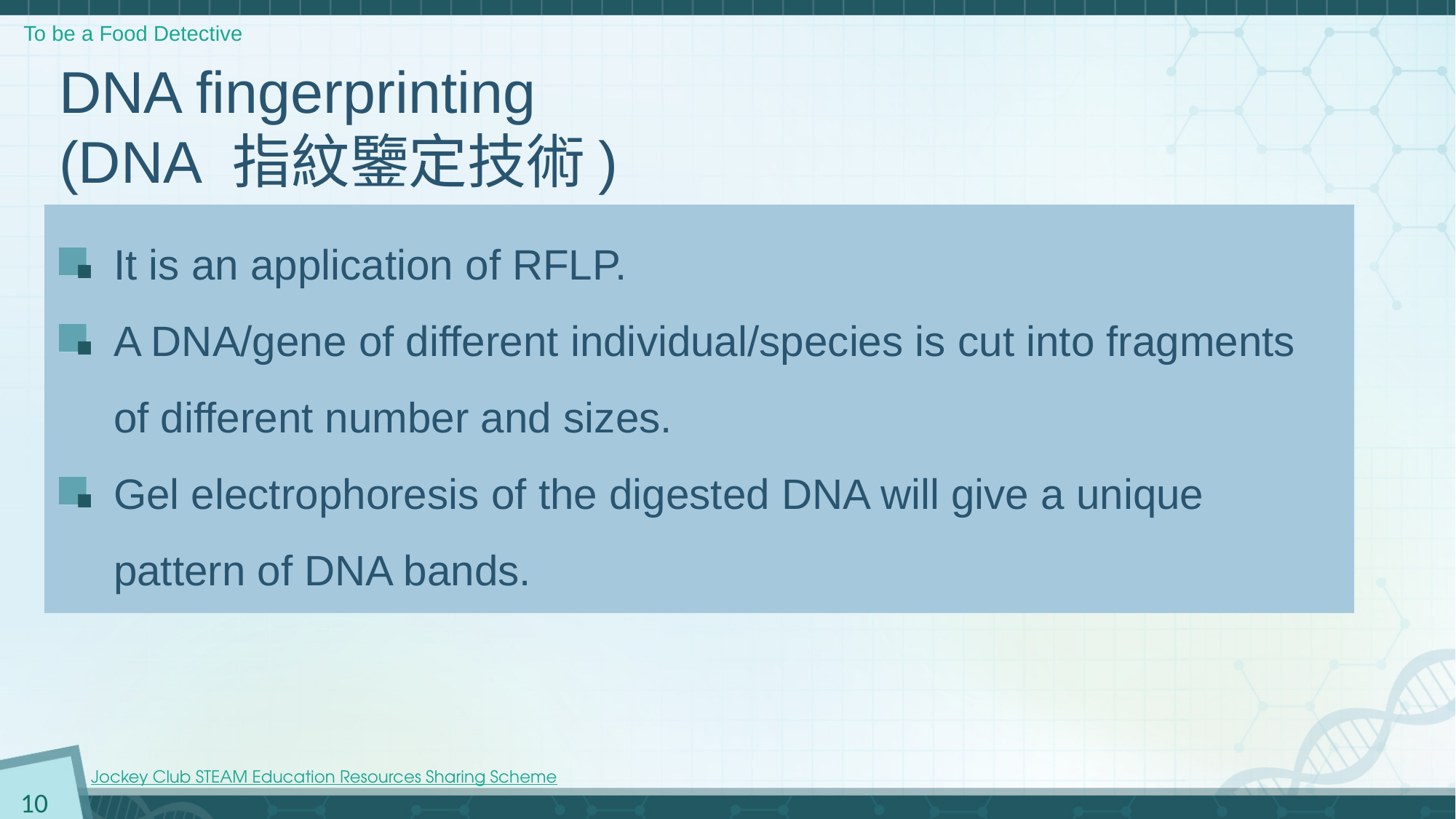

# DNA fingerprinting (DNA 指紋鑒定技術)
It is an application of RFLP.
A DNA/gene of different individual/species is cut into fragments of different number and sizes.
Gel electrophoresis of the digested DNA will give a unique pattern of DNA bands.

10